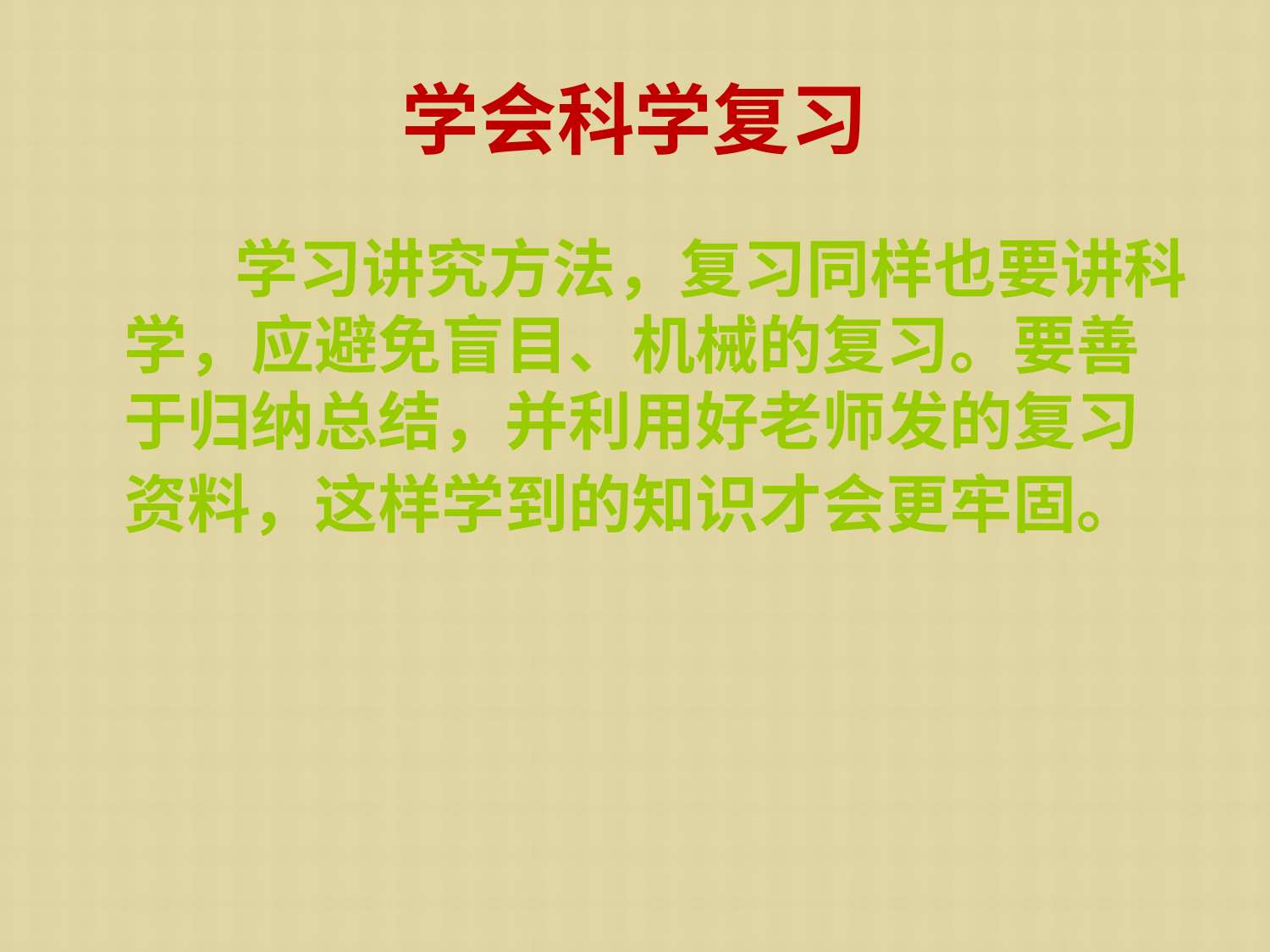

# 学会科学复习
          学习讲究方法，复习同样也要讲科学，应避免盲目、机械的复习。要善于归纳总结，并利用好老师发的复习资料，这样学到的知识才会更牢固。